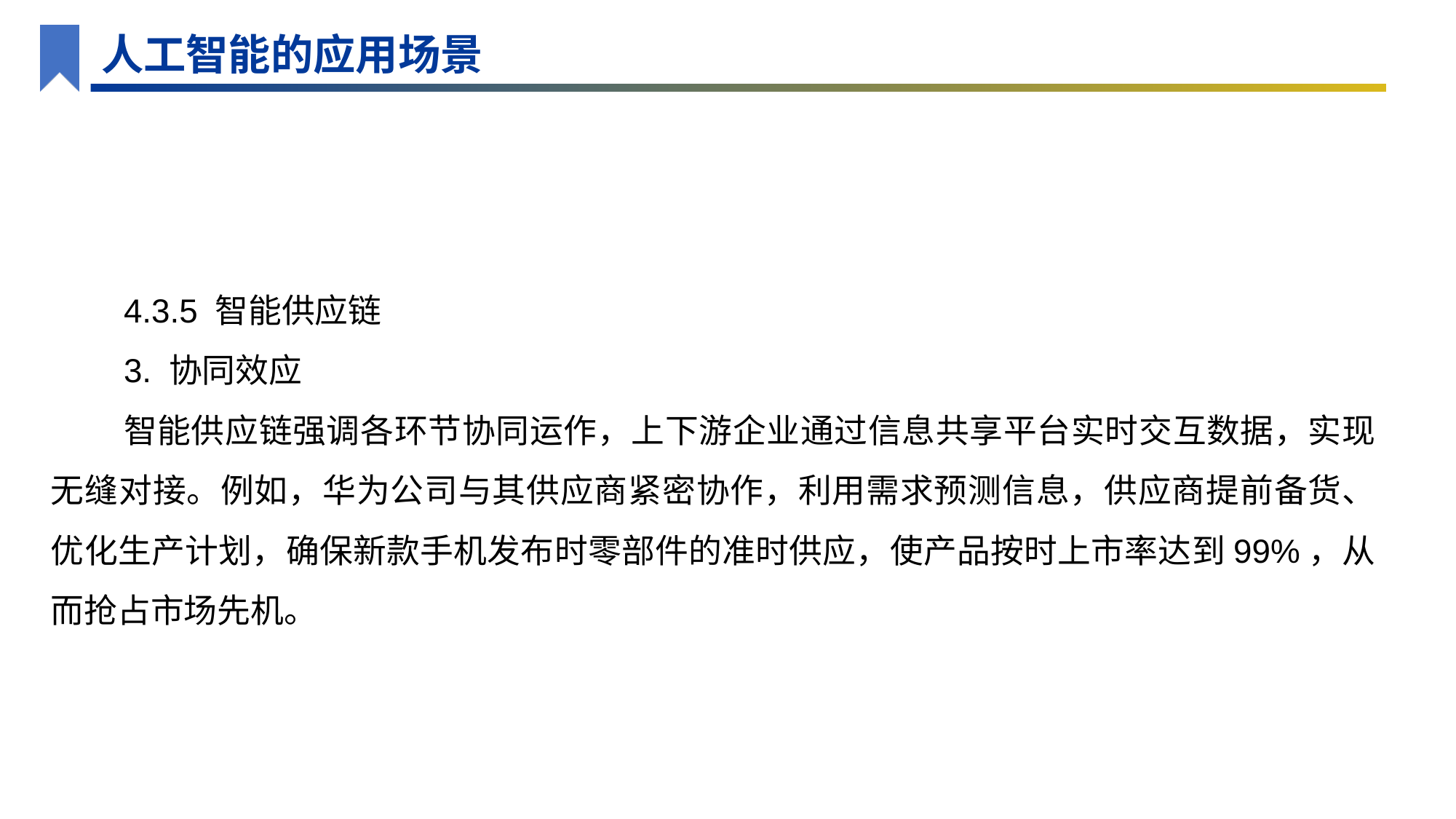

人工智能的应用场景
4.3.5 智能供应链
3. 协同效应
智能供应链强调各环节协同运作，上下游企业通过信息共享平台实时交互数据，实现无缝对接。例如，华为公司与其供应商紧密协作，利用需求预测信息，供应商提前备货、优化生产计划，确保新款手机发布时零部件的准时供应，使产品按时上市率达到99%，从而抢占市场先机。